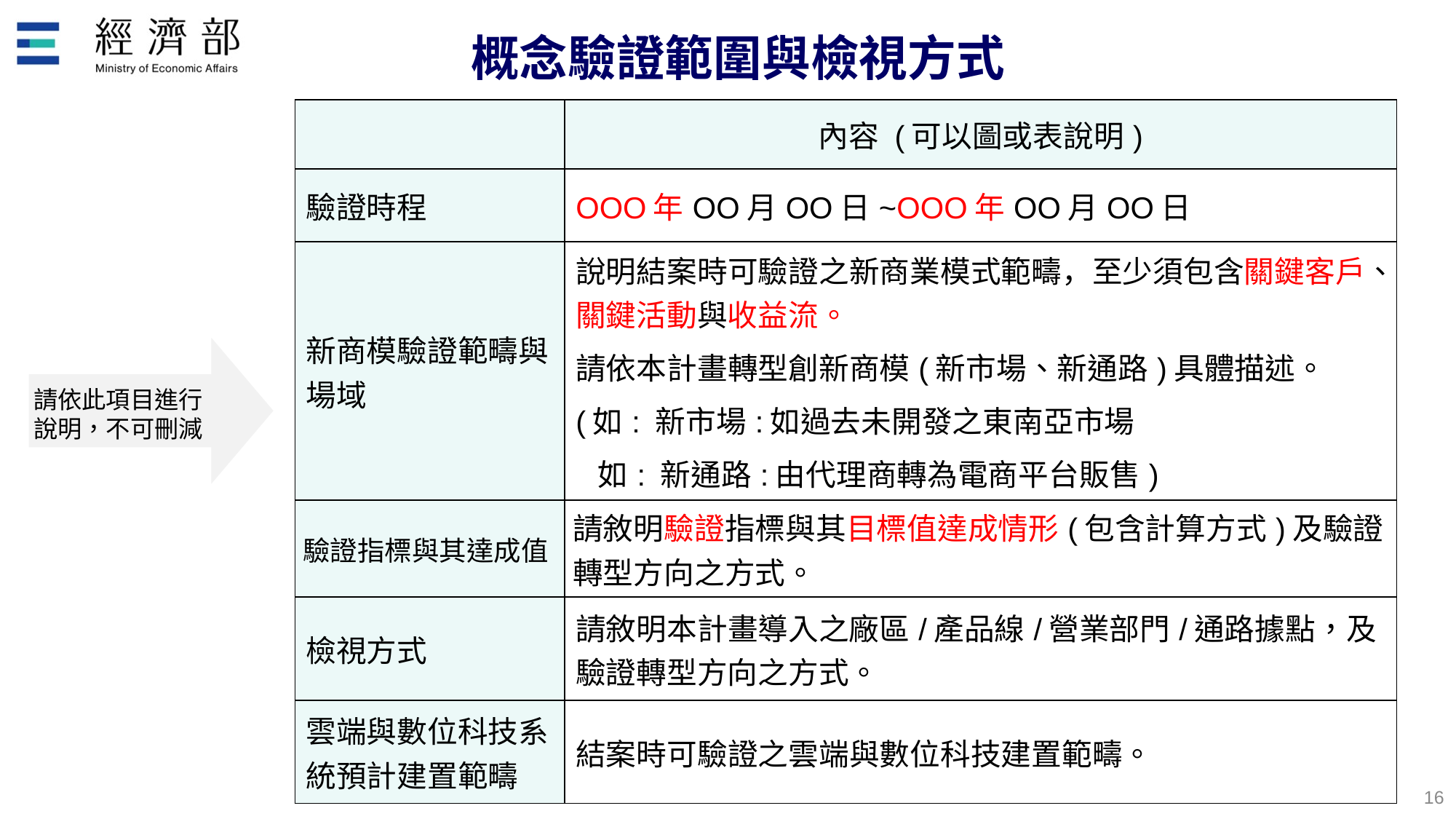

概念驗證範圍與檢視方式
|  | 內容 (可以圖或表說明) |
| --- | --- |
| 驗證時程 | OOO年OO月OO日~OOO年OO月OO日 |
| 新商模驗證範疇與場域 | 說明結案時可驗證之新商業模式範疇，至少須包含關鍵客戶、關鍵活動與收益流。 請依本計畫轉型創新商模(新市場、新通路)具體描述。 (如: 新市場:如過去未開發之東南亞市場 如: 新通路:由代理商轉為電商平台販售) |
| 驗證指標與其達成值 | 請敘明驗證指標與其目標值達成情形(包含計算方式)及驗證轉型方向之方式。 |
| 檢視方式 | 請敘明本計畫導入之廠區/產品線/營業部門/通路據點，及驗證轉型方向之方式。 |
| 雲端與數位科技系統預計建置範疇 | 結案時可驗證之雲端與數位科技建置範疇。 |

請依此項目進行
說明，不可刪減
16